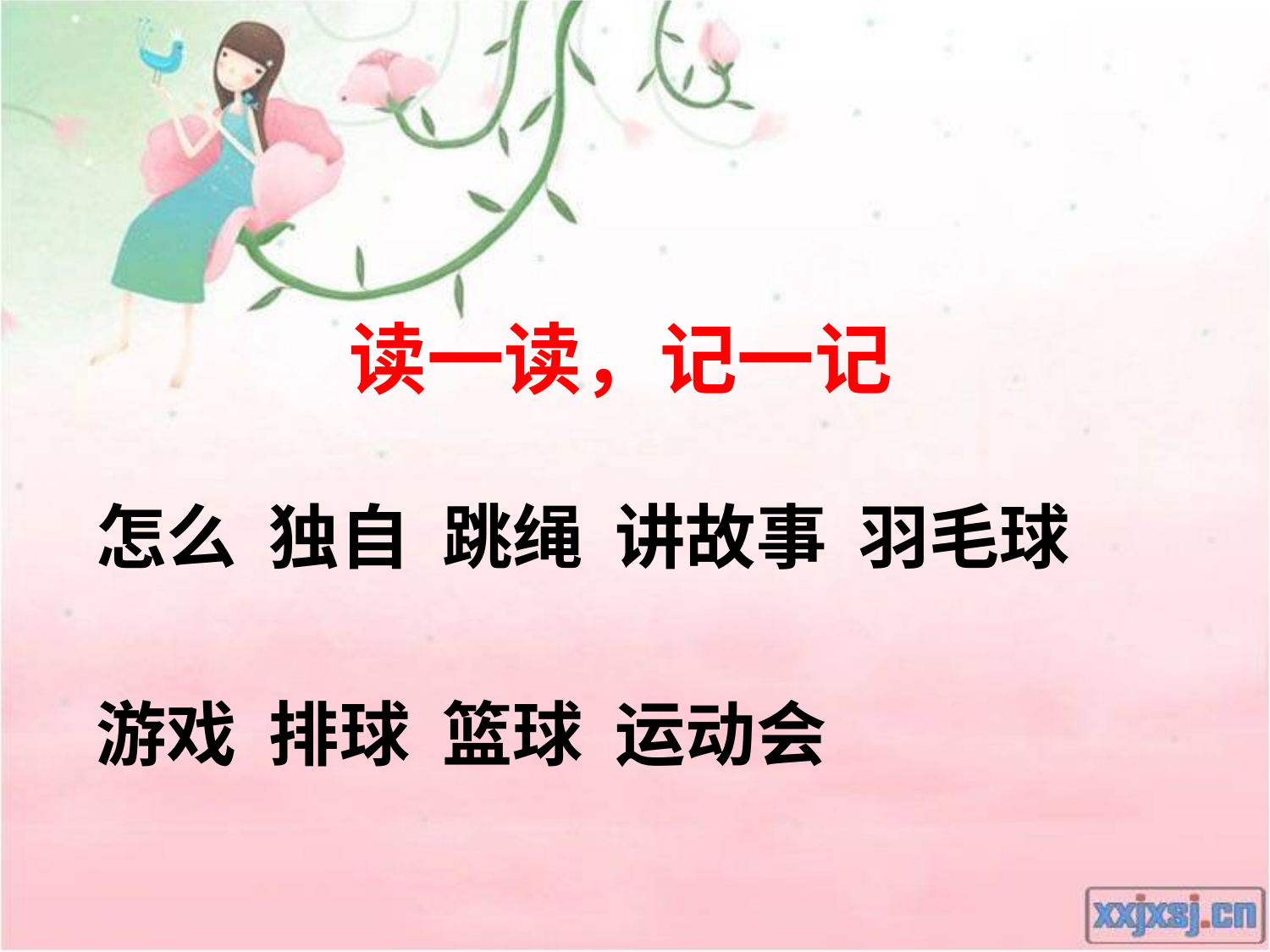

# 读一读，记一记
怎么  独自  跳绳  讲故事  羽毛球

游戏  排球  篮球  运动会